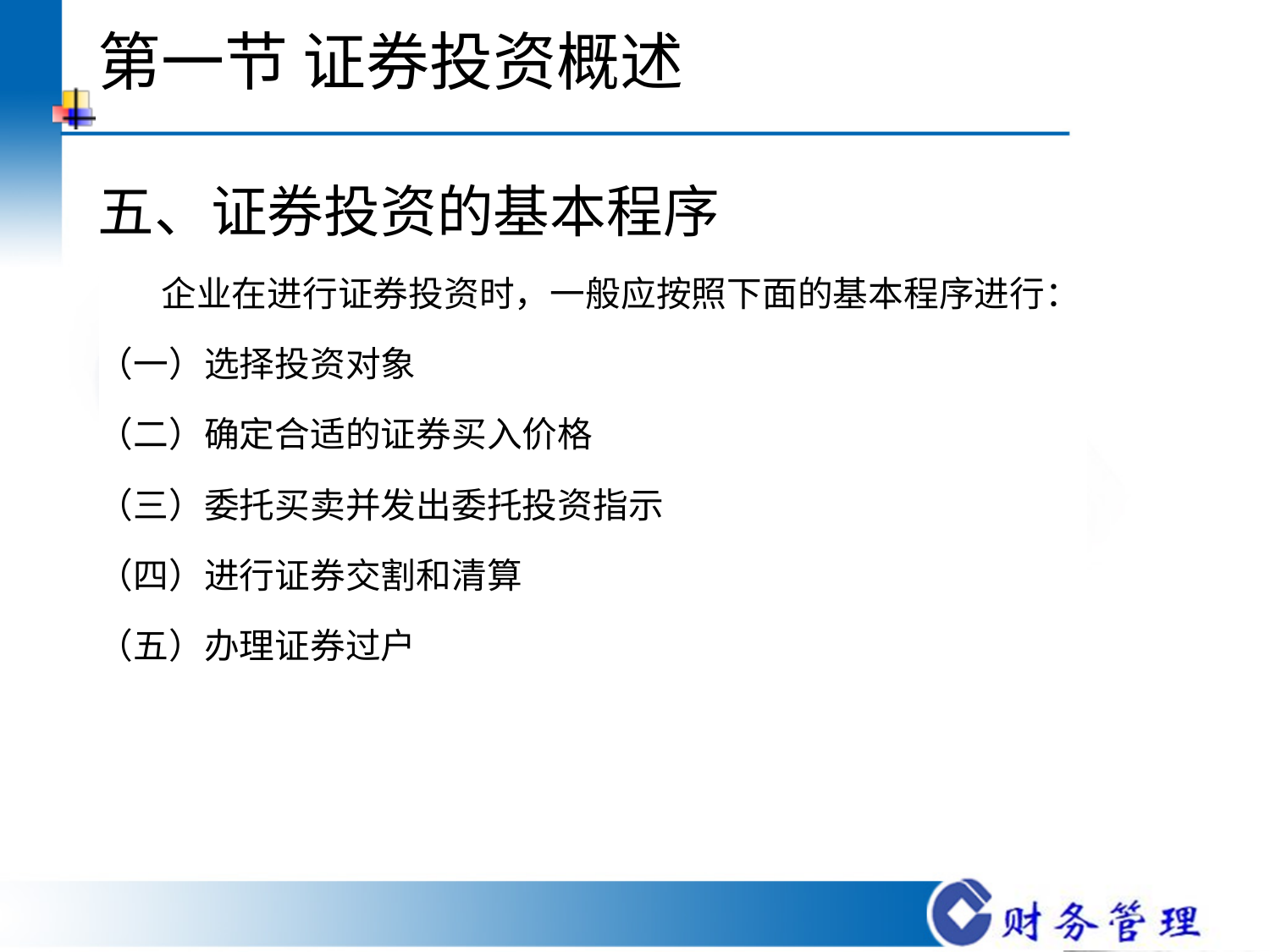

# 第一节 证券投资概述
五、证券投资的基本程序
       企业在进行证券投资时，一般应按照下面的基本程序进行：
（一）选择投资对象
（二）确定合适的证券买入价格
（三）委托买卖并发出委托投资指示
（四）进行证券交割和清算
（五）办理证券过户
12